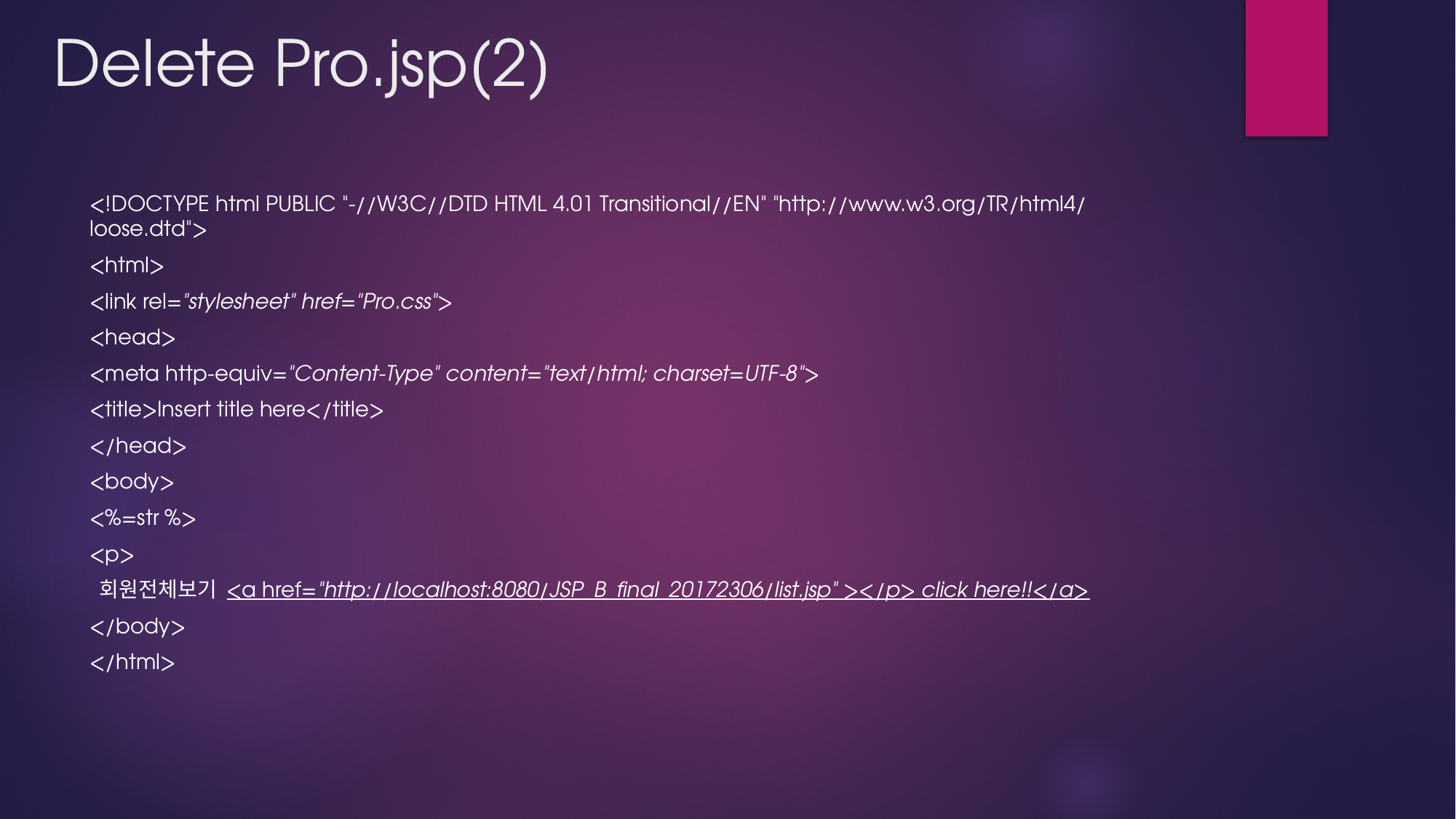

# Delete Pro.jsp(2)
<!DOCTYPE html PUBLIC "-//W3C//DTD HTML 4.01 Transitional//EN" "http://www.w3.org/TR/html4/loose.dtd">
<html>
<link rel="stylesheet" href="Pro.css">
<head>
<meta http-equiv="Content-Type" content="text/html; charset=UTF-8">
<title>Insert title here</title>
</head>
<body>
<%=str %>
<p>
 회원전체보기 <a href="http://localhost:8080/JSP_B_final_20172306/list.jsp" ></p> click here!!</a>
</body>
</html>